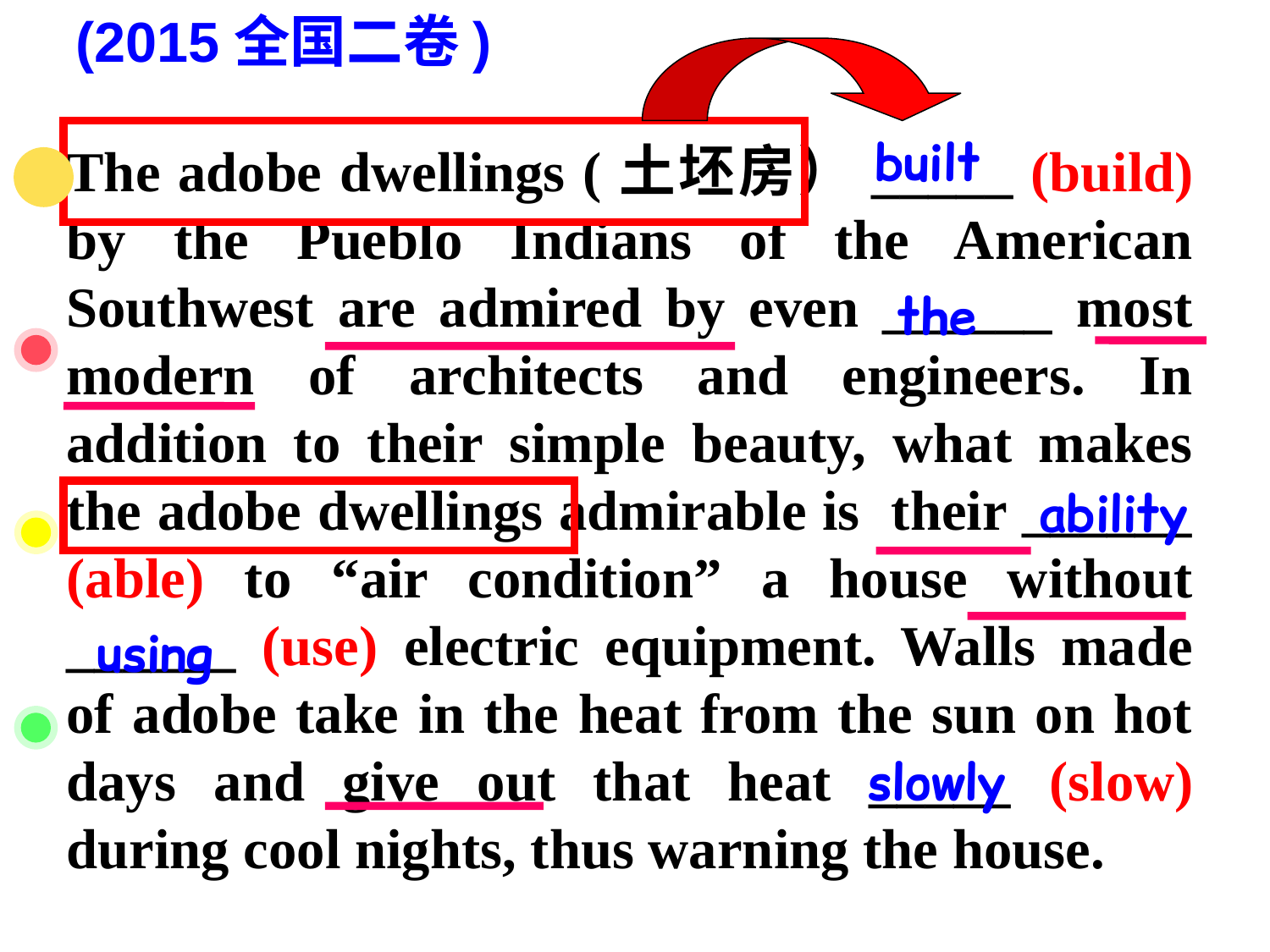

(2015全国二卷)

built
The adobe dwellings (土坯房）_____ (build) by the Pueblo Indians of the American Southwest are admired by even ______ most modern of architects and engineers. In addition to their simple beauty, what makes the adobe dwellings admirable is  their ______ (able) to “air condition” a house without ______ (use) electric equipment. Walls made of adobe take in the heat from the sun on hot days and give out that heat _____ (slow) during cool nights, thus warning the house.

the

 ability

 using

 slowly